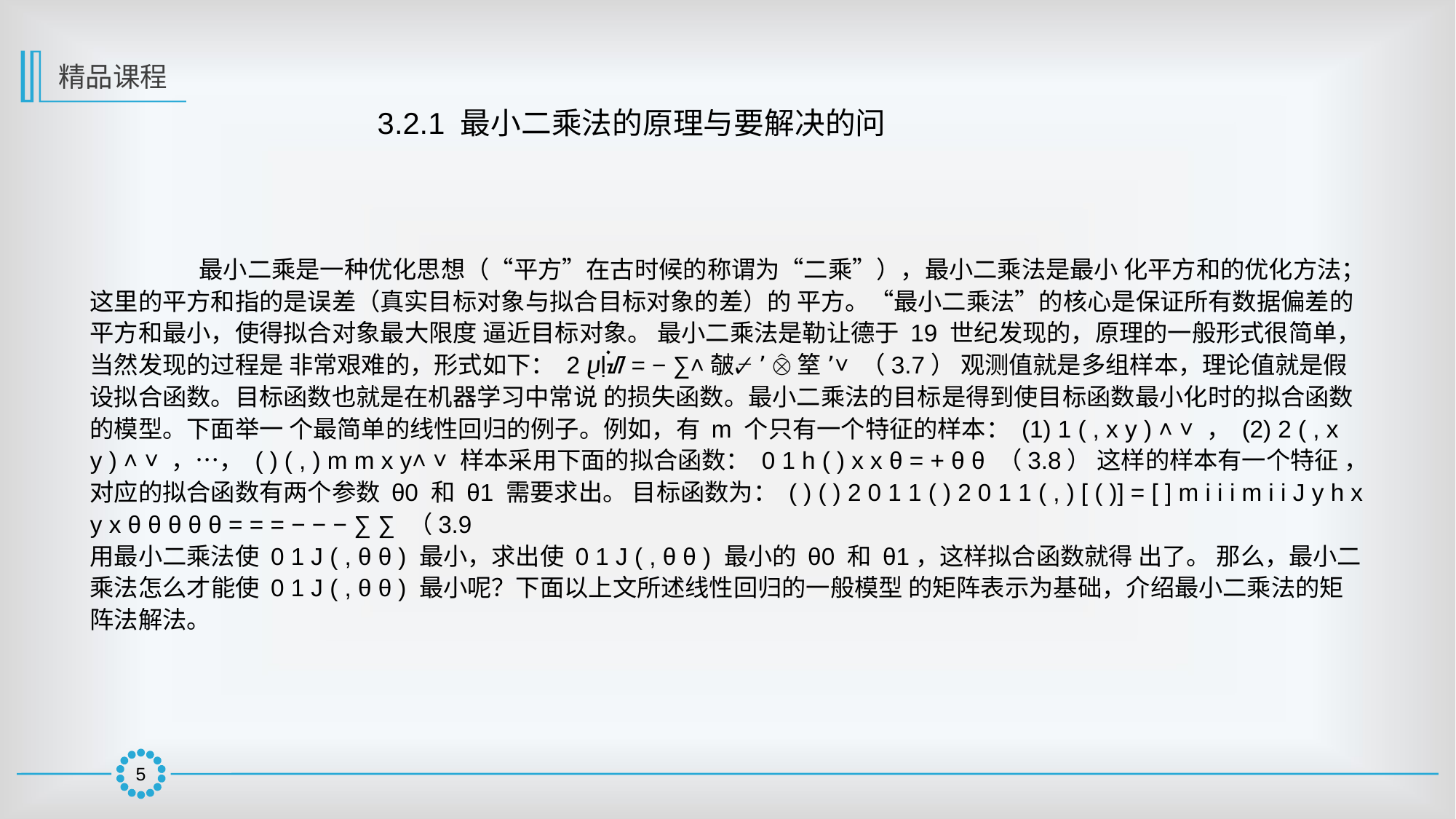

精品课程
3.2.1 最小二乘法的原理与要解决的问
	最小二乘是一种优化思想（“平方”在古时候的称谓为“二乘”），最小二乘法是最小 化平方和的优化方法；这里的平方和指的是误差（真实目标对象与拟合目标对象的差）的 平方。“最小二乘法”的核心是保证所有数据偏差的平方和最小，使得拟合对象最大限度 逼近目标对象。 最小二乘法是勒让德于 19 世纪发现的，原理的一般形式很简单，当然发现的过程是 非常艰难的，形式如下： 2 ⴞḷ࠭ᮠ = − ∑˄㿲⍻٬ ⨶䇪٬˅ （3.7） 观测值就是多组样本，理论值就是假设拟合函数。目标函数也就是在机器学习中常说 的损失函数。最小二乘法的目标是得到使目标函数最小化时的拟合函数的模型。下面举一 个最简单的线性回归的例子。例如，有 m 个只有一个特征的样本： (1) 1 ( , x y ) ˄ ˅ ， (2) 2 ( , x y ) ˄ ˅ ，…， ( ) ( , ) m m x y˄ ˅ 样本采用下面的拟合函数： 0 1 h ( ) x x θ = + θ θ （3.8） 这样的样本有一个特征 ，对应的拟合函数有两个参数 θ0 和 θ1 需要求出。 目标函数为： ( ) ( ) 2 0 1 1 ( ) 2 0 1 1 ( , ) [ ( )] = [ ] m i i i m i i J y h x y x θ θ θ θ θ = = = − − − ∑ ∑ （3.9
用最小二乘法使 0 1 J ( , θ θ ) 最小，求出使 0 1 J ( , θ θ ) 最小的 θ0 和 θ1，这样拟合函数就得 出了。 那么，最小二乘法怎么才能使 0 1 J ( , θ θ ) 最小呢？下面以上文所述线性回归的一般模型 的矩阵表示为基础，介绍最小二乘法的矩阵法解法。

5